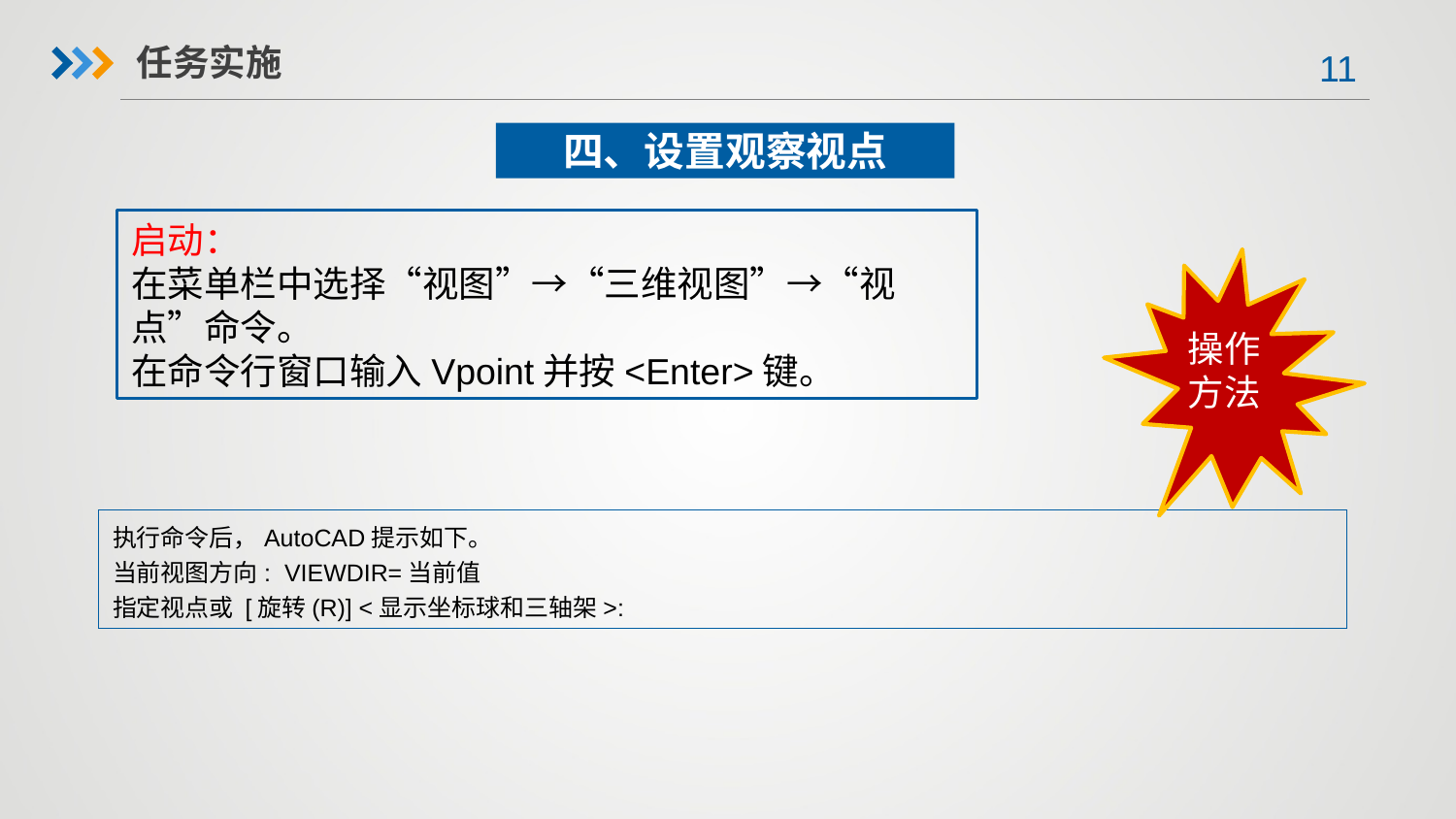

任务实施
四、设置观察视点
启动：
在菜单栏中选择“视图”→“三维视图”→“视点”命令。
在命令行窗口输入Vpoint并按<Enter>键。

操作
方法
执行命令后，AutoCAD提示如下。
当前视图方向:  VIEWDIR=当前值
指定视点或 [旋转(R)] <显示坐标球和三轴架>: